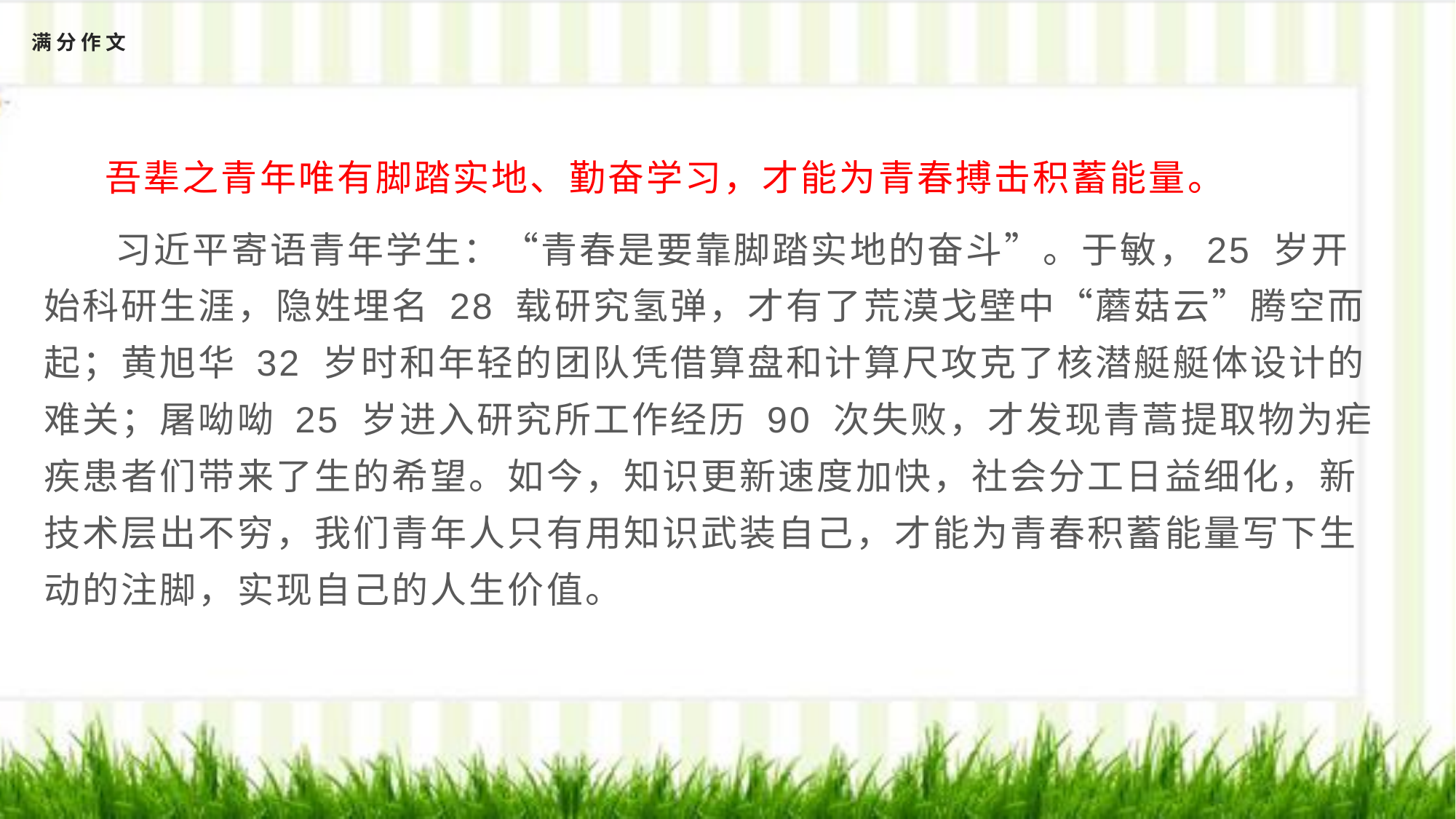

# 满分作文

      吾辈之青年唯有脚踏实地、勤奋学习，才能为青春搏击积蓄能量。
      习近平寄语青年学生：“青春是要靠脚踏实地的奋斗”。于敏，25 岁开始科研生涯，隐姓埋名 28 载研究氢弹，才有了荒漠戈壁中“蘑菇云”腾空而起；黄旭华 32 岁时和年轻的团队凭借算盘和计算尺攻克了核潜艇艇体设计的难关；屠呦呦 25 岁进入研究所工作经历 90 次失败，才发现青蒿提取物为疟疾患者们带来了生的希望。如今，知识更新速度加快，社会分工日益细化，新技术层出不穷，我们青年人只有用知识武装自己，才能为青春积蓄能量写下生动的注脚，实现自己的人生价值。